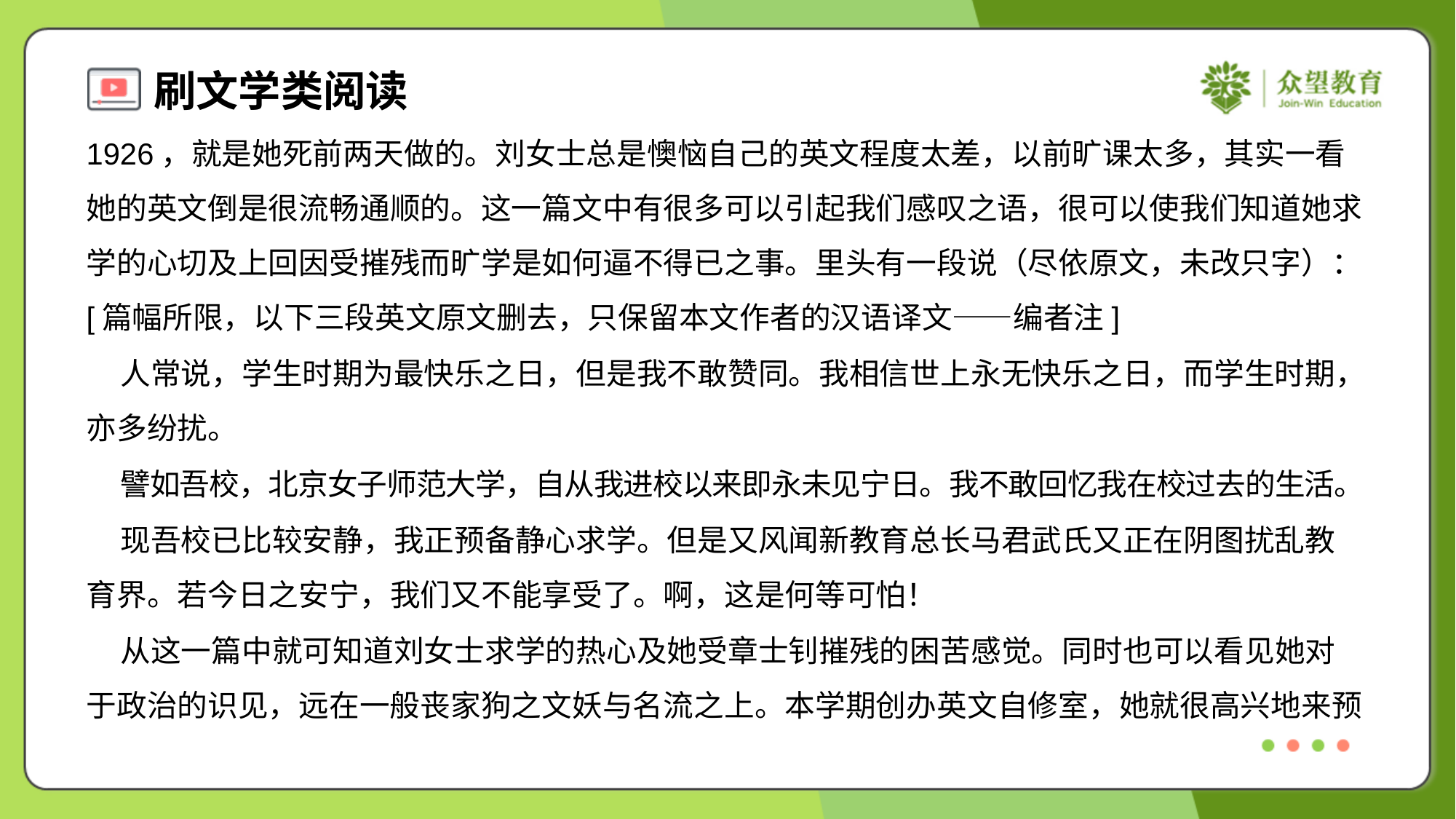

1926，就是她死前两天做的。刘女士总是懊恼自己的英文程度太差，以前旷课太多，其实一看
她的英文倒是很流畅通顺的。这一篇文中有很多可以引起我们感叹之语，很可以使我们知道她求
学的心切及上回因受摧残而旷学是如何逼不得已之事。里头有一段说（尽依原文，未改只字）：
[篇幅所限，以下三段英文原文删去，只保留本文作者的汉语译文——编者注]
    人常说，学生时期为最快乐之日，但是我不敢赞同。我相信世上永无快乐之日，而学生时期，
亦多纷扰。
    譬如吾校，北京女子师范大学，自从我进校以来即永未见宁日。我不敢回忆我在校过去的生活。
    现吾校已比较安静，我正预备静心求学。但是又风闻新教育总长马君武氏又正在阴图扰乱教
育界。若今日之安宁，我们又不能享受了。啊，这是何等可怕！
    从这一篇中就可知道刘女士求学的热心及她受章士钊摧残的困苦感觉。同时也可以看见她对
于政治的识见，远在一般丧家狗之文妖与名流之上。本学期创办英文自修室，她就很高兴地来预